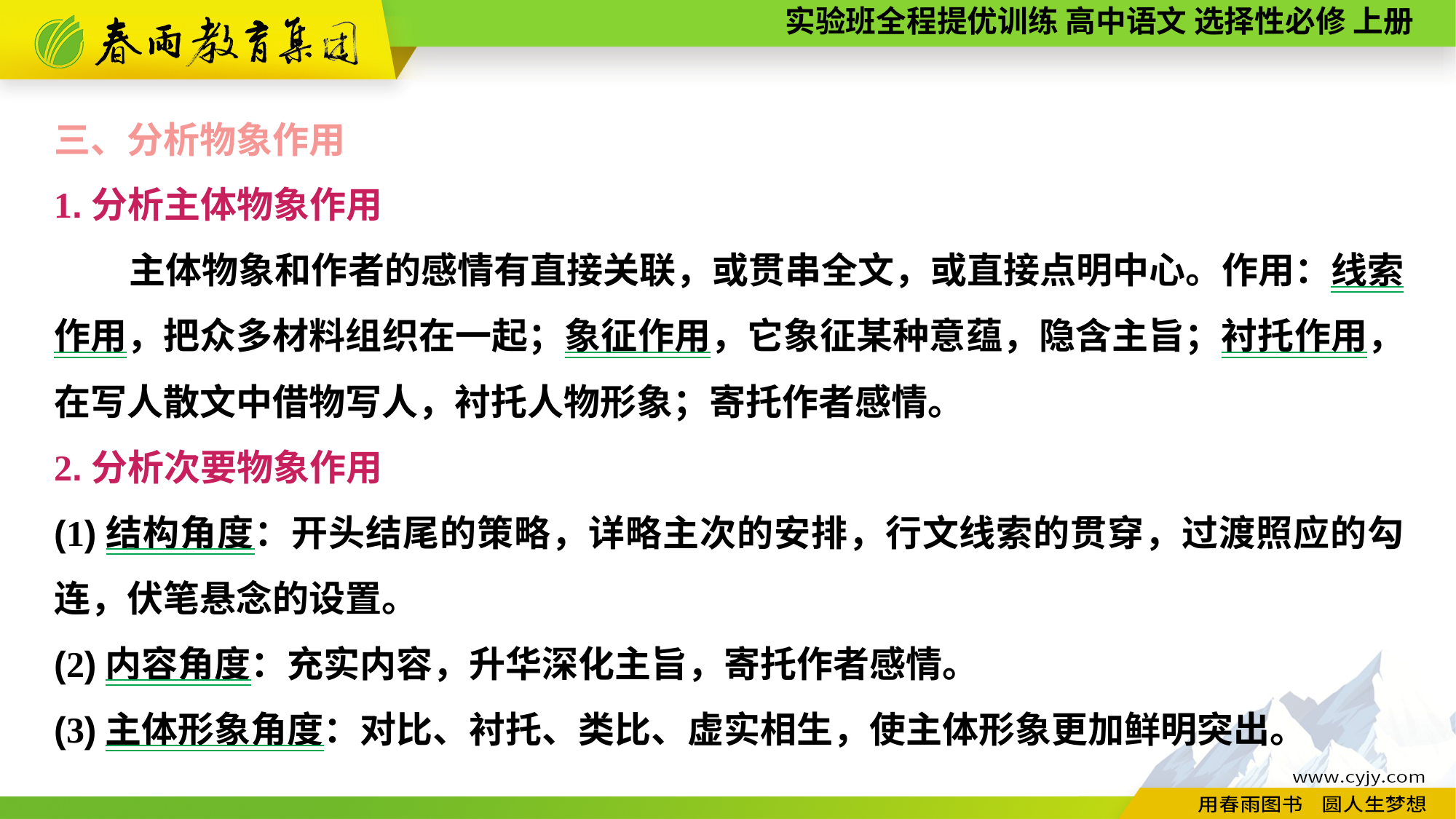

三、分析物象作用
1.分析主体物象作用
主体物象和作者的感情有直接关联，或贯串全文，或直接点明中心。作用：线索作用，把众多材料组织在一起；象征作用，它象征某种意蕴，隐含主旨；衬托作用，在写人散文中借物写人，衬托人物形象；寄托作者感情。
2.分析次要物象作用
(1)结构角度：开头结尾的策略，详略主次的安排，行文线索的贯穿，过渡照应的勾连，伏笔悬念的设置。
(2)内容角度：充实内容，升华深化主旨，寄托作者感情。
(3)主体形象角度：对比、衬托、类比、虚实相生，使主体形象更加鲜明突出。